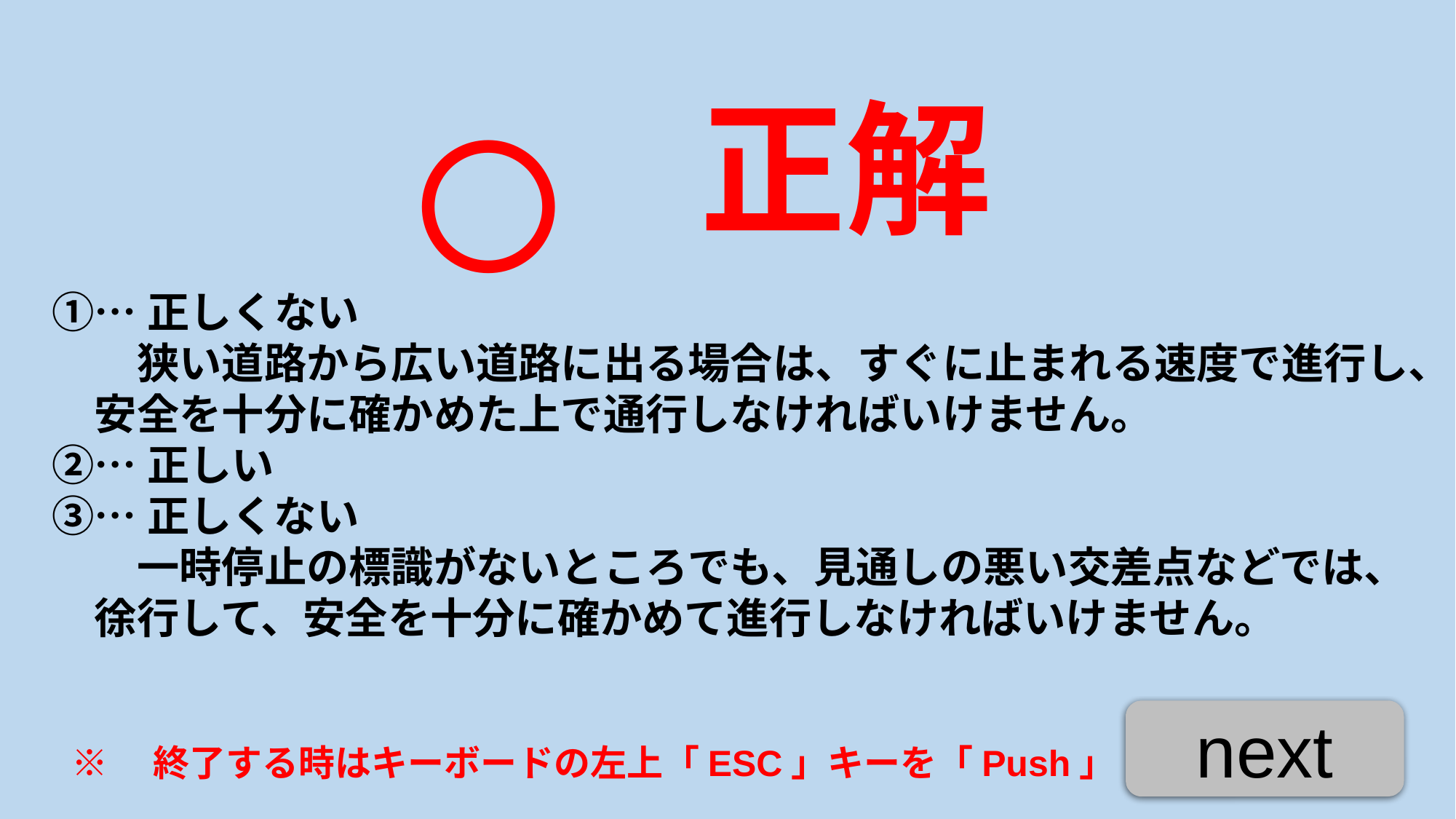

正解
○
①…正しくない
　　狭い道路から広い道路に出る場合は、すぐに止まれる速度で進行し、
　安全を十分に確かめた上で通行しなければいけません。
②…正しい
③…正しくない
　　一時停止の標識がないところでも、見通しの悪い交差点などでは、
　徐行して、安全を十分に確かめて進行しなければいけません。

next
※　終了する時はキーボードの左上「ESC」キーを「Push」